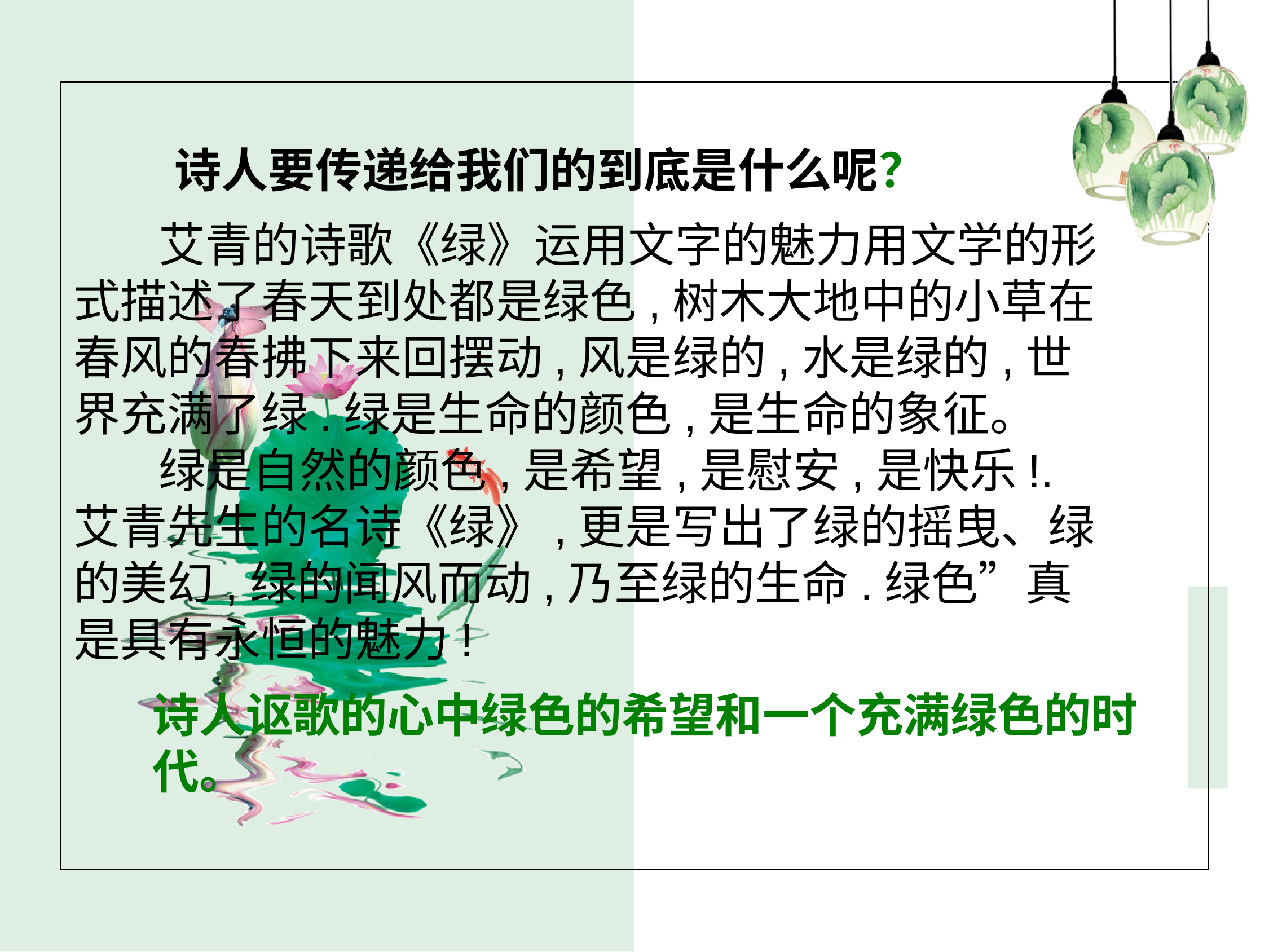

诗人要传递给我们的到底是什么呢？

       艾青的诗歌《绿》运用文字的魅力用文学的形式描述了春天到处都是绿色,树木大地中的小草在春风的春拂下来回摆动,风是绿的,水是绿的,世界充满了绿.绿是生命的颜色,是生命的象征。
       绿是自然的颜色,是希望,是慰安,是快乐!.艾青先生的名诗《绿》,更是写出了绿的摇曳、绿的美幻,绿的闻风而动,乃至绿的生命.绿色”真是具有永恒的魅力!

诗人讴歌的心中绿色的希望和一个充满绿色的时代。